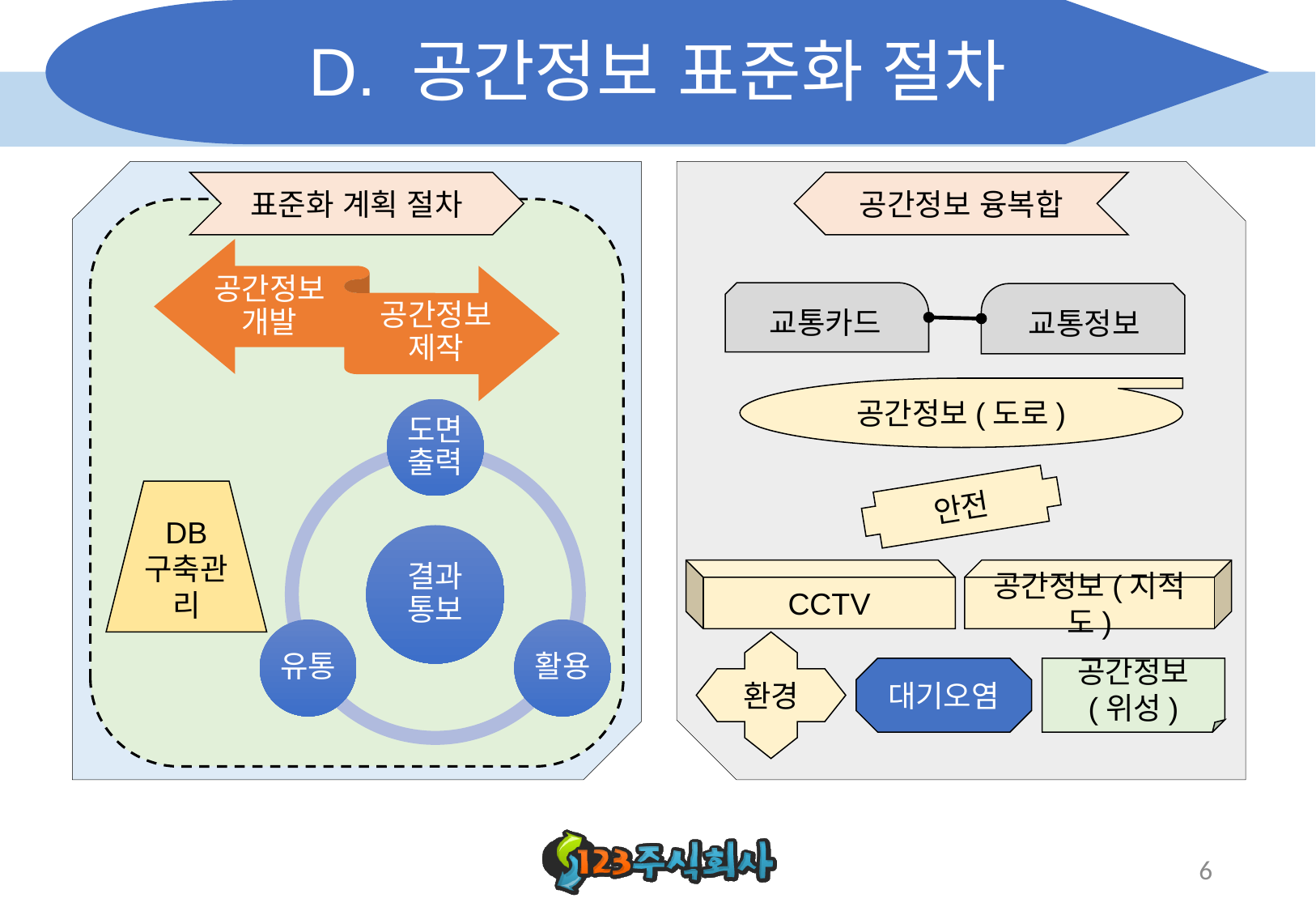

# D. 공간정보 표준화 절차

표준화 계획 절차
공간정보 융복합

공간정보 개발
공간정보 제작
교통카드
교통정보

공간정보(도로)
결과
통보
도면
출력
활용
유통
안전
DB 구축관리
CCTV
공간정보(지적도)
환경
대기오염
공간정보
(위성)
6